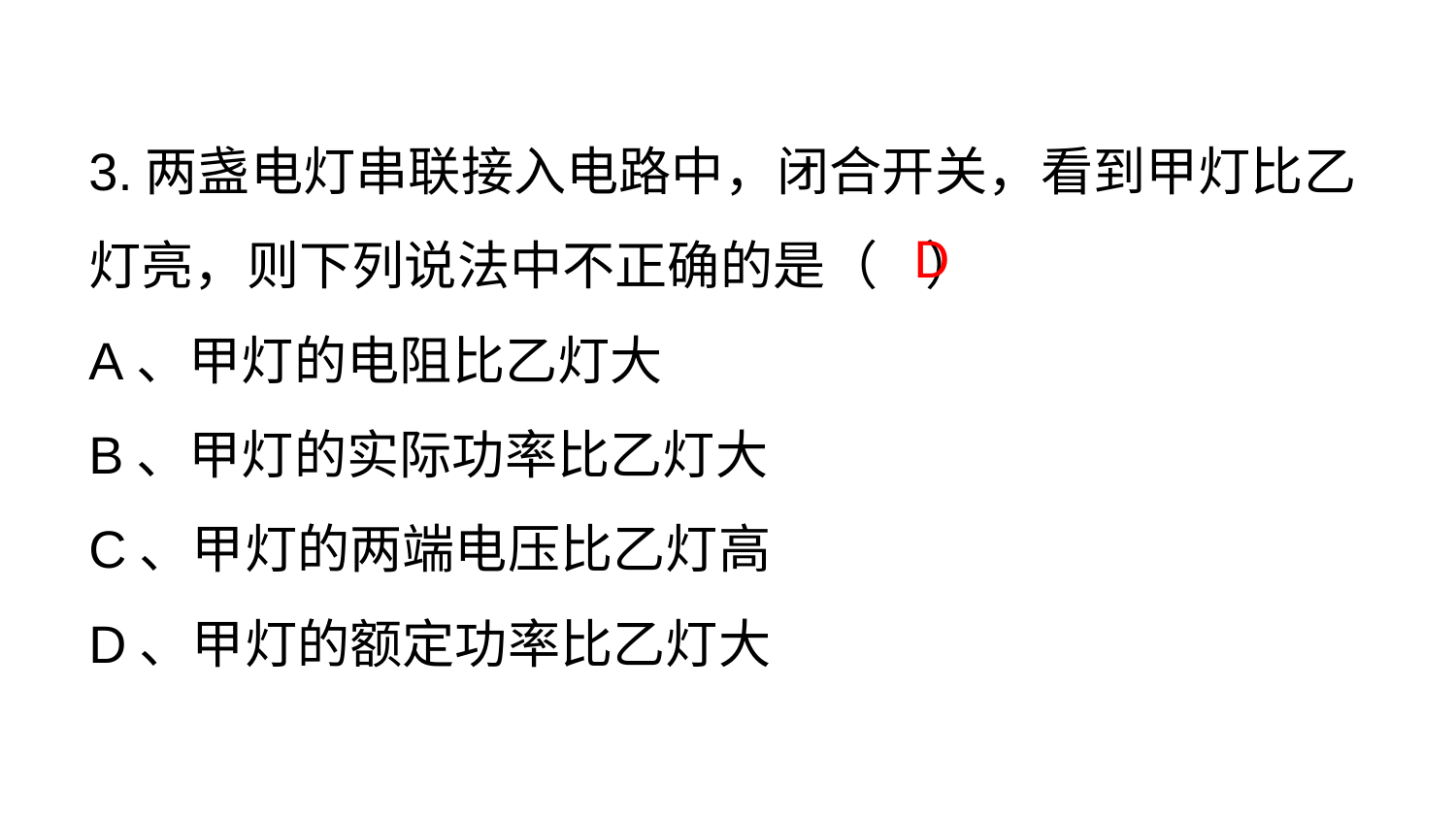

3.两盏电灯串联接入电路中，闭合开关，看到甲灯比乙灯亮，则下列说法中不正确的是（    ）
A、甲灯的电阻比乙灯大
B、甲灯的实际功率比乙灯大
C、甲灯的两端电压比乙灯高
D、甲灯的额定功率比乙灯大
D